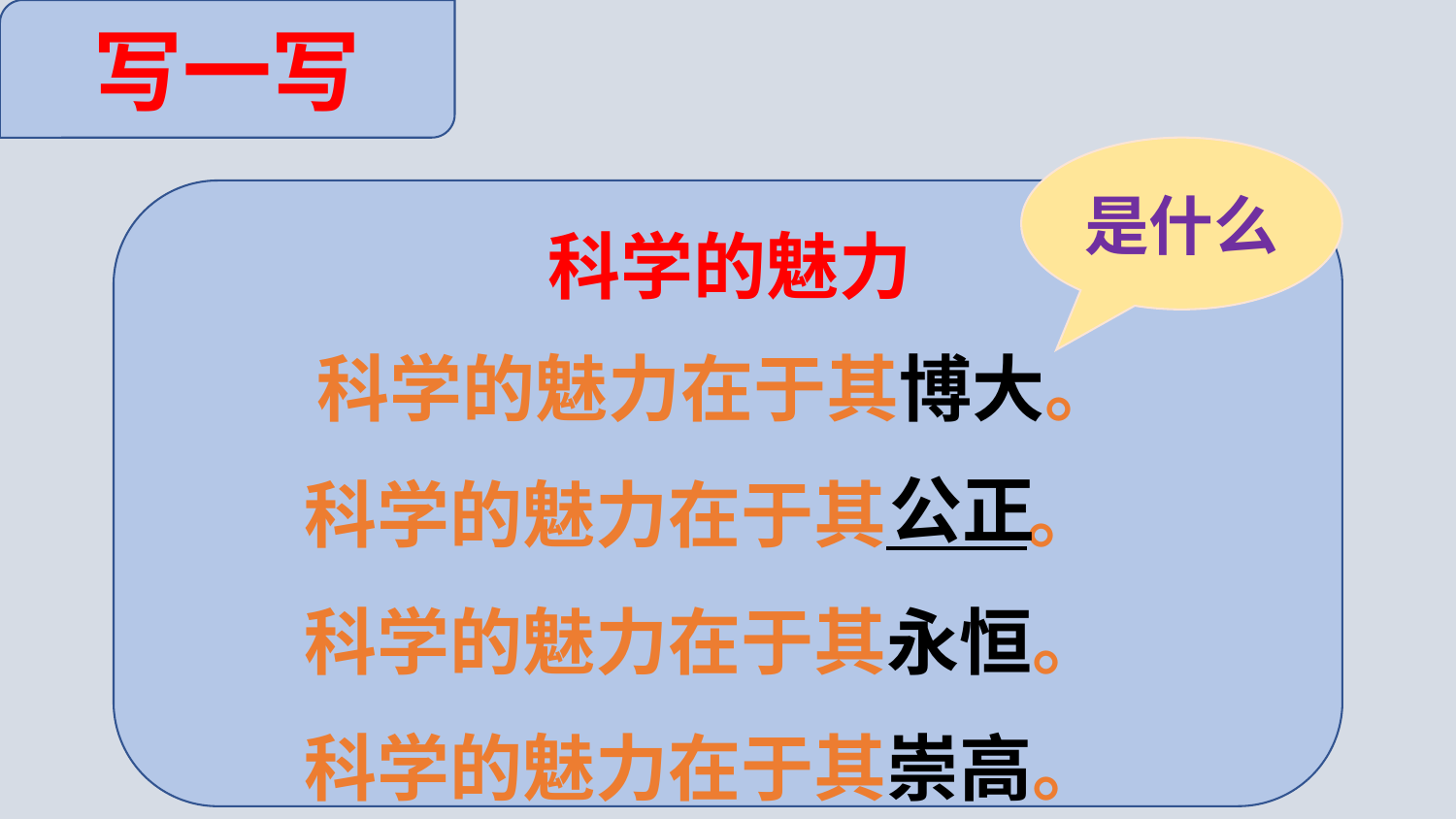

写一写
是什么
                                  科学的魅力
       科学的魅力在于其博大。
　　科学的魅力在于其       。
　　科学的魅力在于其永恒。
　　科学的魅力在于其崇高。
公正